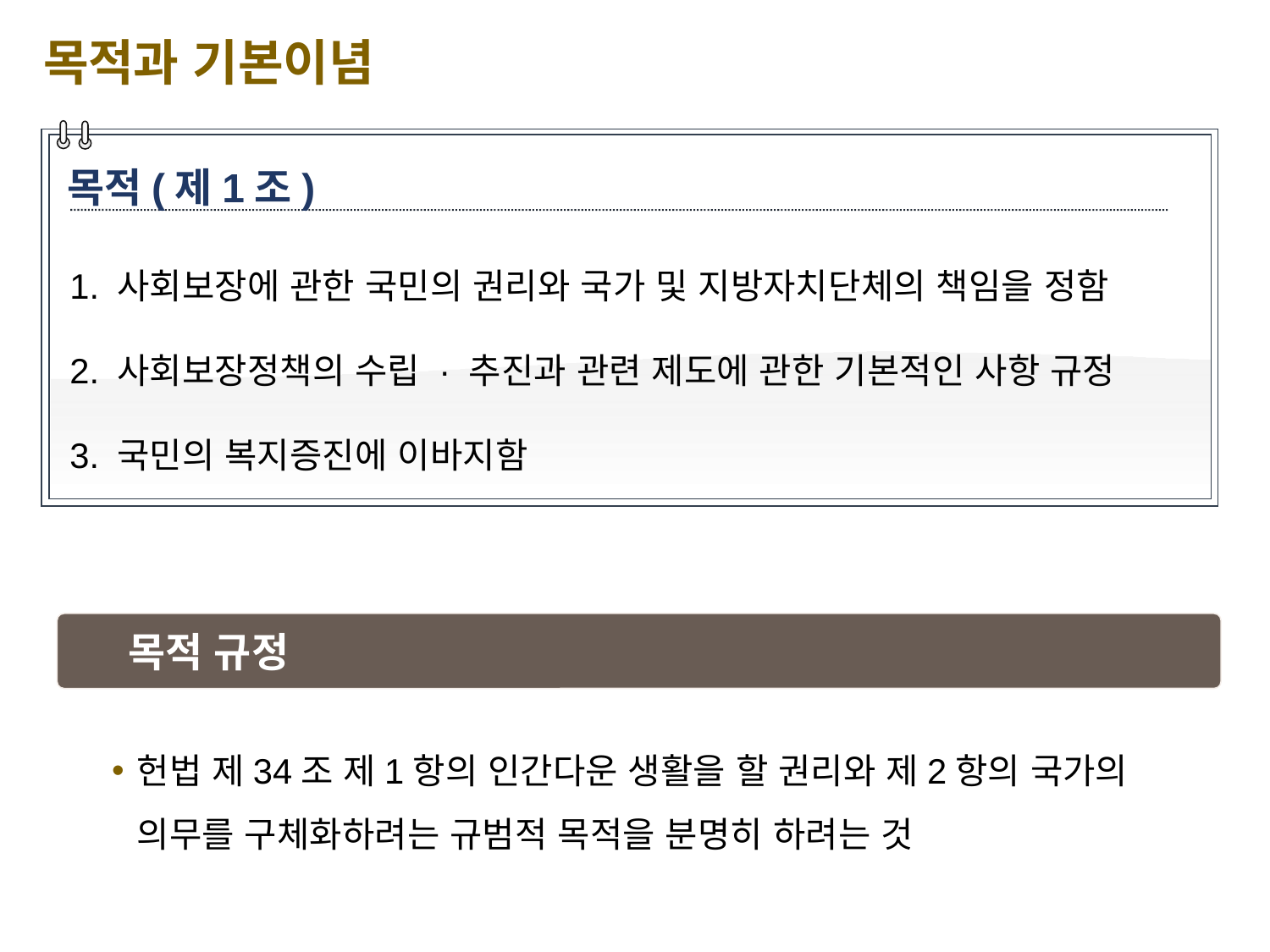

목적과 기본이념

목적(제1조)

1. 사회보장에 관한 국민의 권리와 국가 및 지방자치단체의 책임을 정함
2. 사회보장정책의 수립 · 추진과 관련 제도에 관한 기본적인 사항 규정
3. 국민의 복지증진에 이바지함

목적 규정
헌법 제34조 제1항의 인간다운 생활을 할 권리와 제2항의 국가의     의무를 구체화하려는 규범적 목적을 분명히 하려는 것